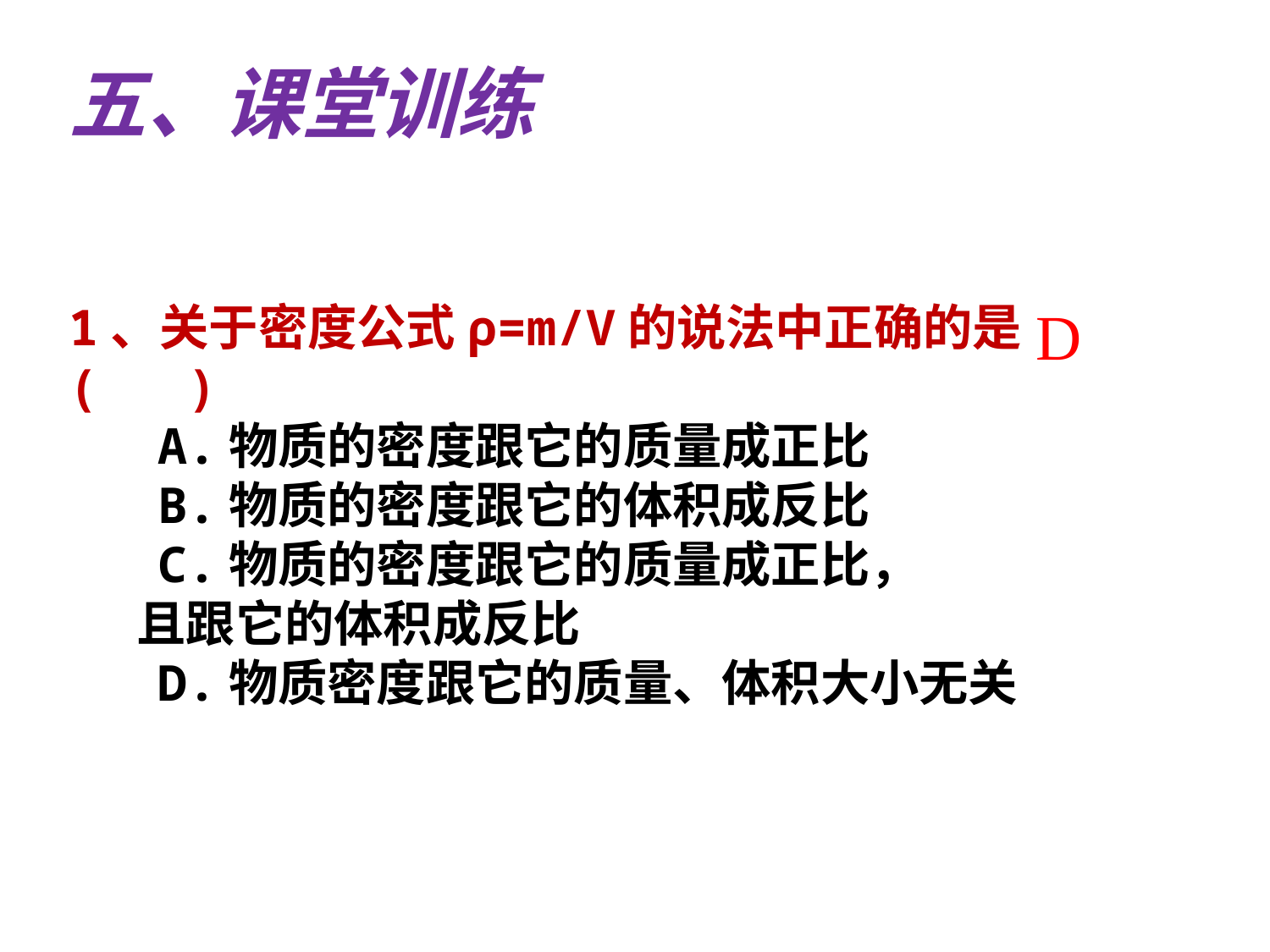

五、课堂训练
D
1、关于密度公式ρ=m/V的说法中正确的是(   )
   A.物质的密度跟它的质量成正比
   B.物质的密度跟它的体积成反比
   C.物质的密度跟它的质量成正比，
     且跟它的体积成反比
   D.物质密度跟它的质量、体积大小无关